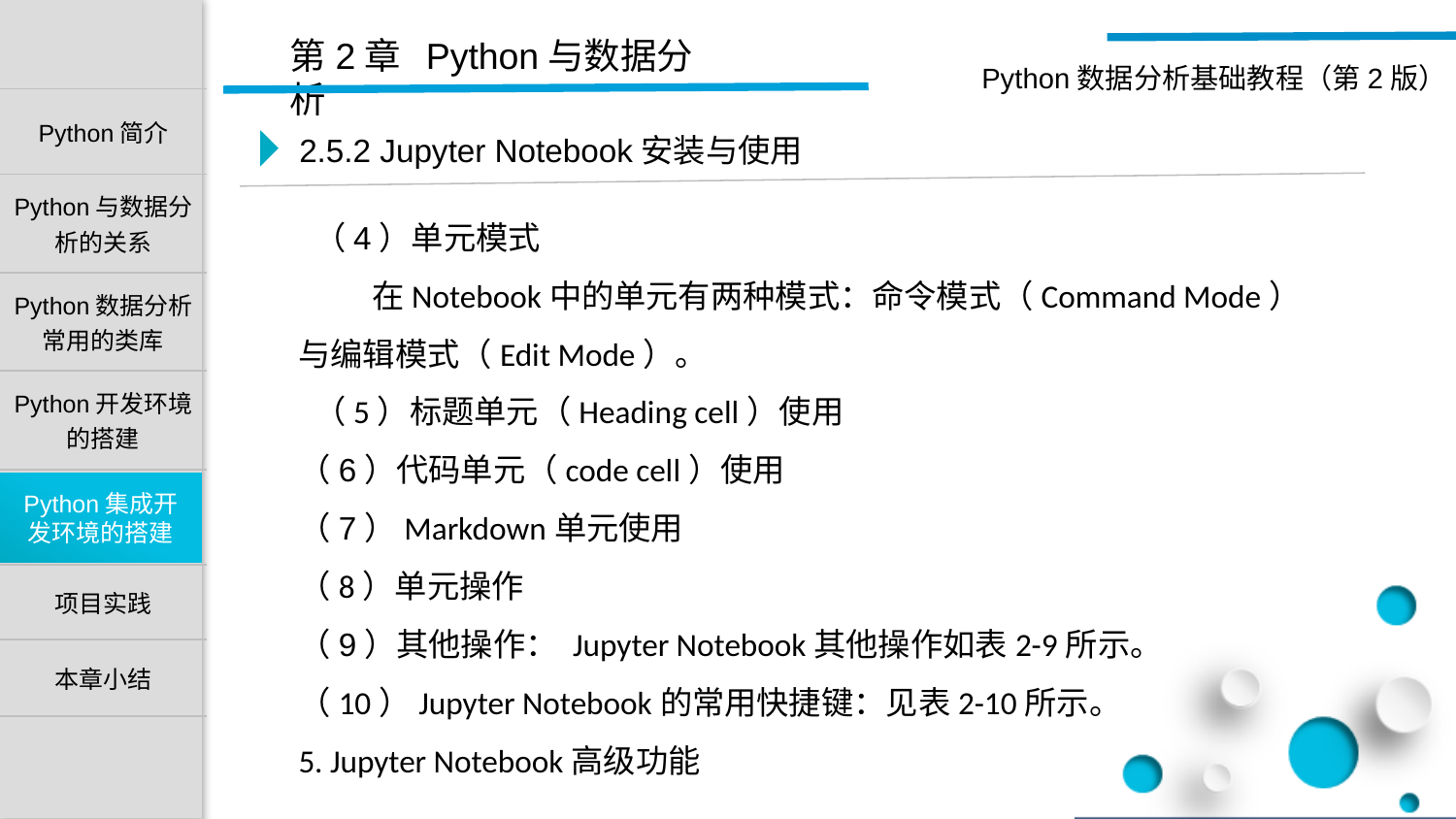

2.5.2 Jupyter Notebook安装与使用

 （4）单元模式
         在Notebook中的单元有两种模式：命令模式（Command Mode）与编辑模式（Edit Mode）。
 （5）标题单元（Heading cell）使用
（6）代码单元（code cell）使用
（7）Markdown单元使用
（8）单元操作
（9）其他操作： Jupyter Notebook其他操作如表2-9所示。
（10）Jupyter Notebook的常用快捷键：见表2-10所示。
5. Jupyter Notebook高级功能